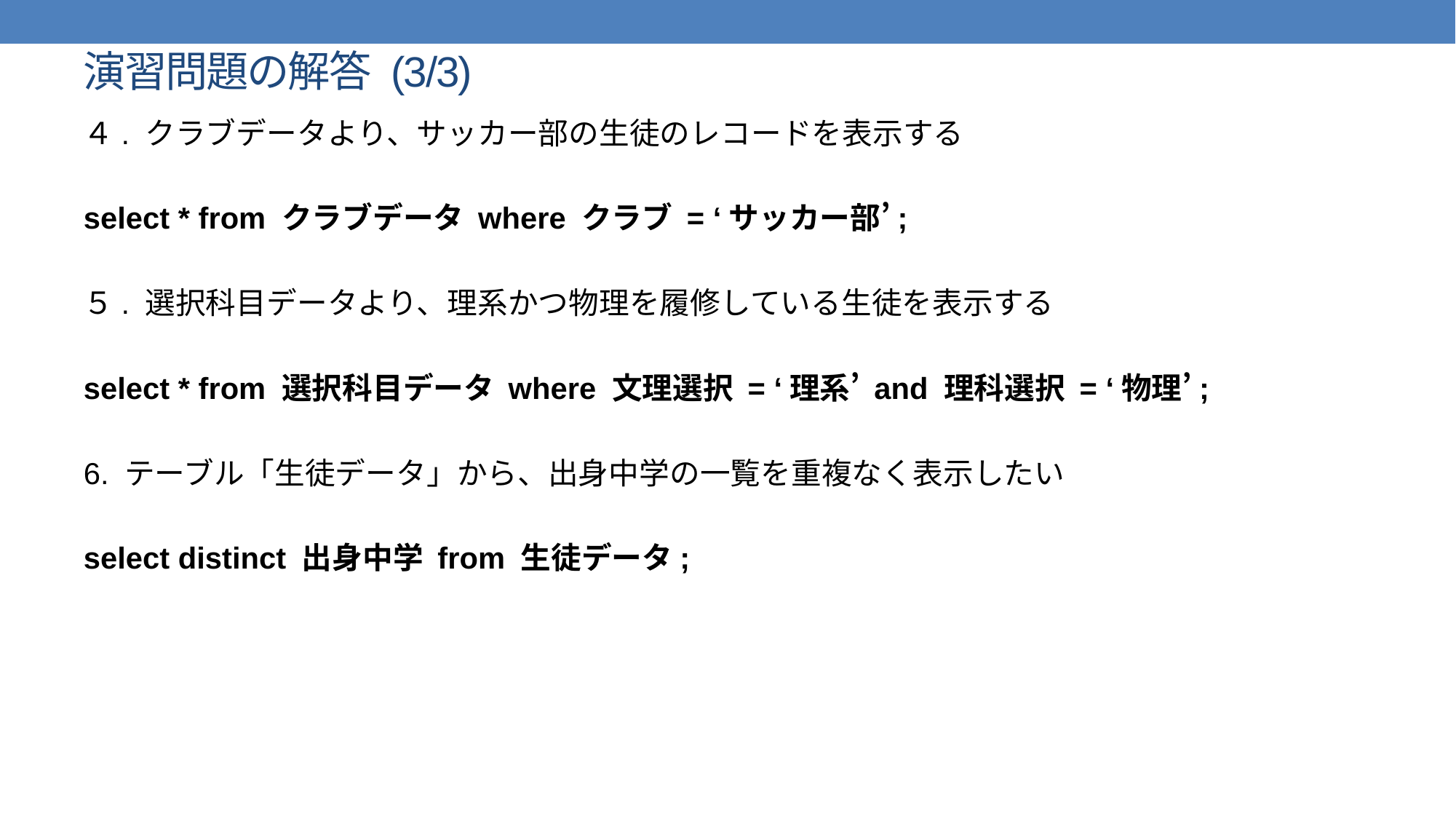

# 演習問題の解答 (3/3)
４. クラブデータより、サッカー部の生徒のレコードを表示する

select * from クラブデータ where クラブ = ‘サッカー部’;

５. 選択科目データより、理系かつ物理を履修している生徒を表示する

select * from 選択科目データ where 文理選択 = ‘理系’ and 理科選択 = ‘物理’;

6. テーブル「生徒データ」から、出身中学の一覧を重複なく表示したい

select distinct 出身中学 from 生徒データ;